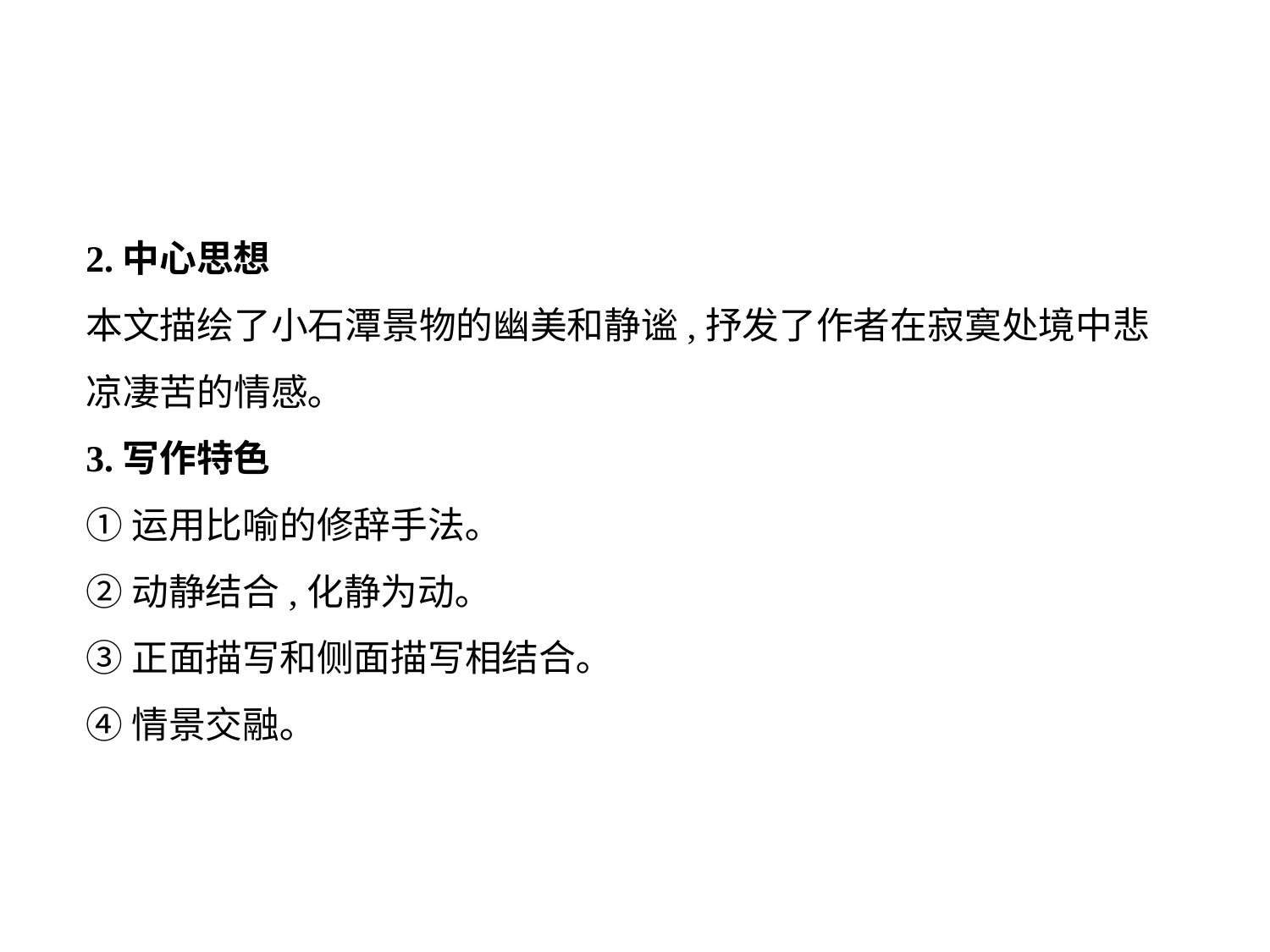

2.中心思想
本文描绘了小石潭景物的幽美和静谧,抒发了作者在寂寞处境中悲凉凄苦的情感｡
3.写作特色
①运用比喻的修辞手法｡
②动静结合,化静为动｡
③正面描写和侧面描写相结合｡
④情景交融｡